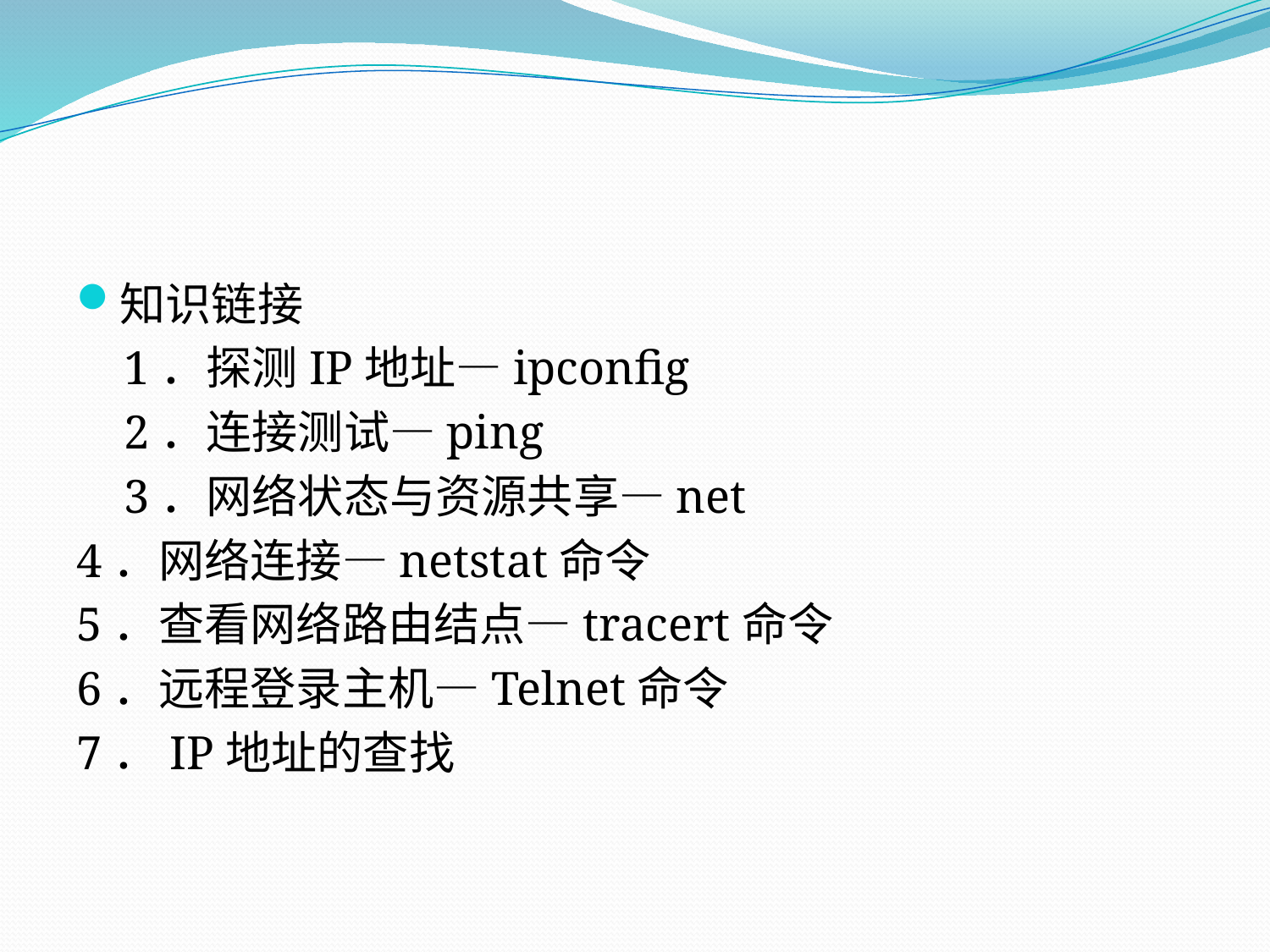

#
知识链接
    1．探测IP地址—ipconfig
    2．连接测试—ping
    3．网络状态与资源共享—net
4．网络连接—netstat命令
5．查看网络路由结点—tracert命令
6．远程登录主机—Telnet命令
7．IP地址的查找